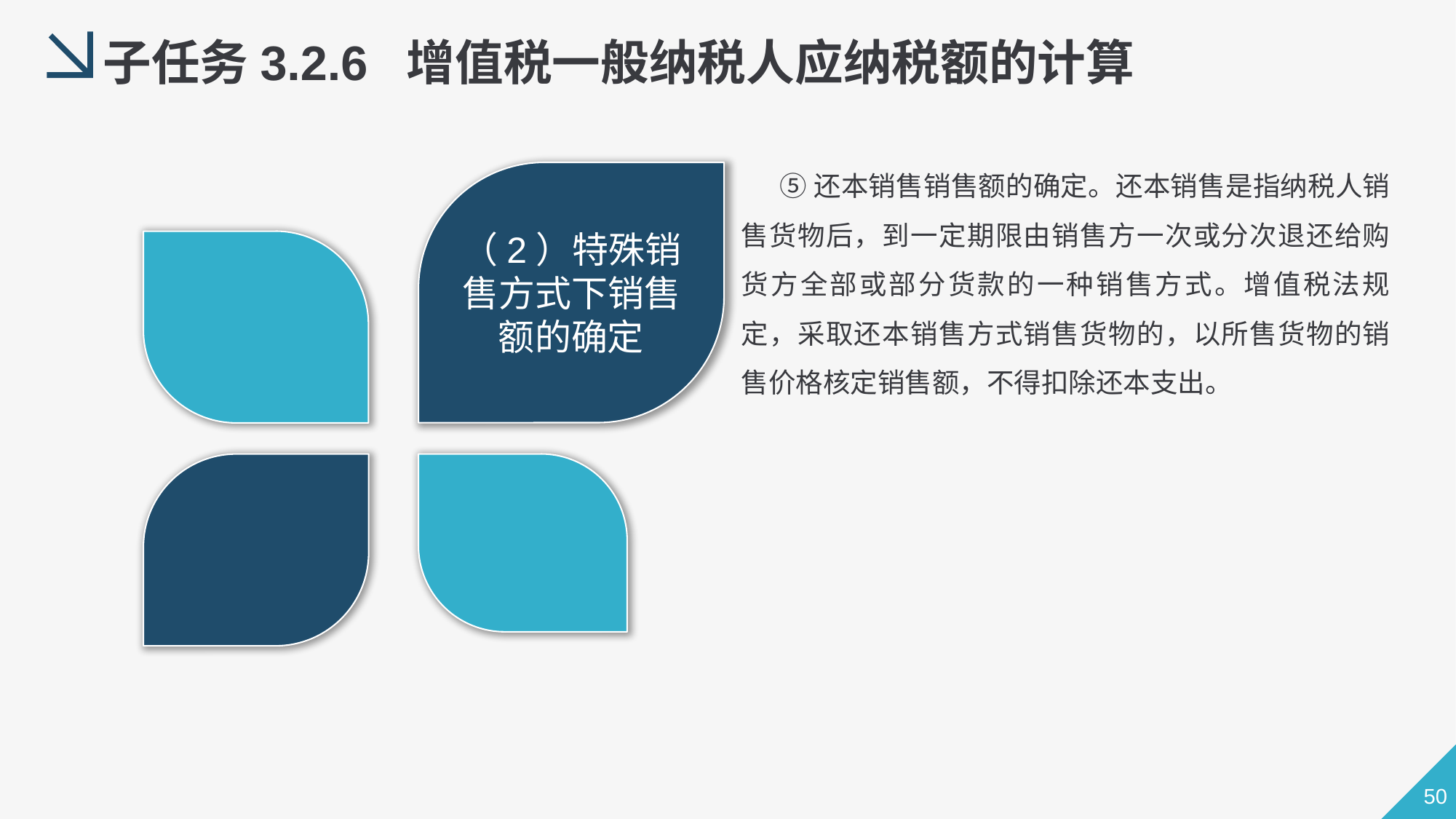

子任务3.2.6  增值税一般纳税人应纳税额的计算

      ⑤还本销售销售额的确定。还本销售是指纳税人销售货物后，到一定期限由销售方一次或分次退还给购货方全部或部分货款的一种销售方式。增值税法规定，采取还本销售方式销售货物的，以所售货物的销售价格核定销售额，不得扣除还本支出。
（2）特殊销售方式下销售额的确定